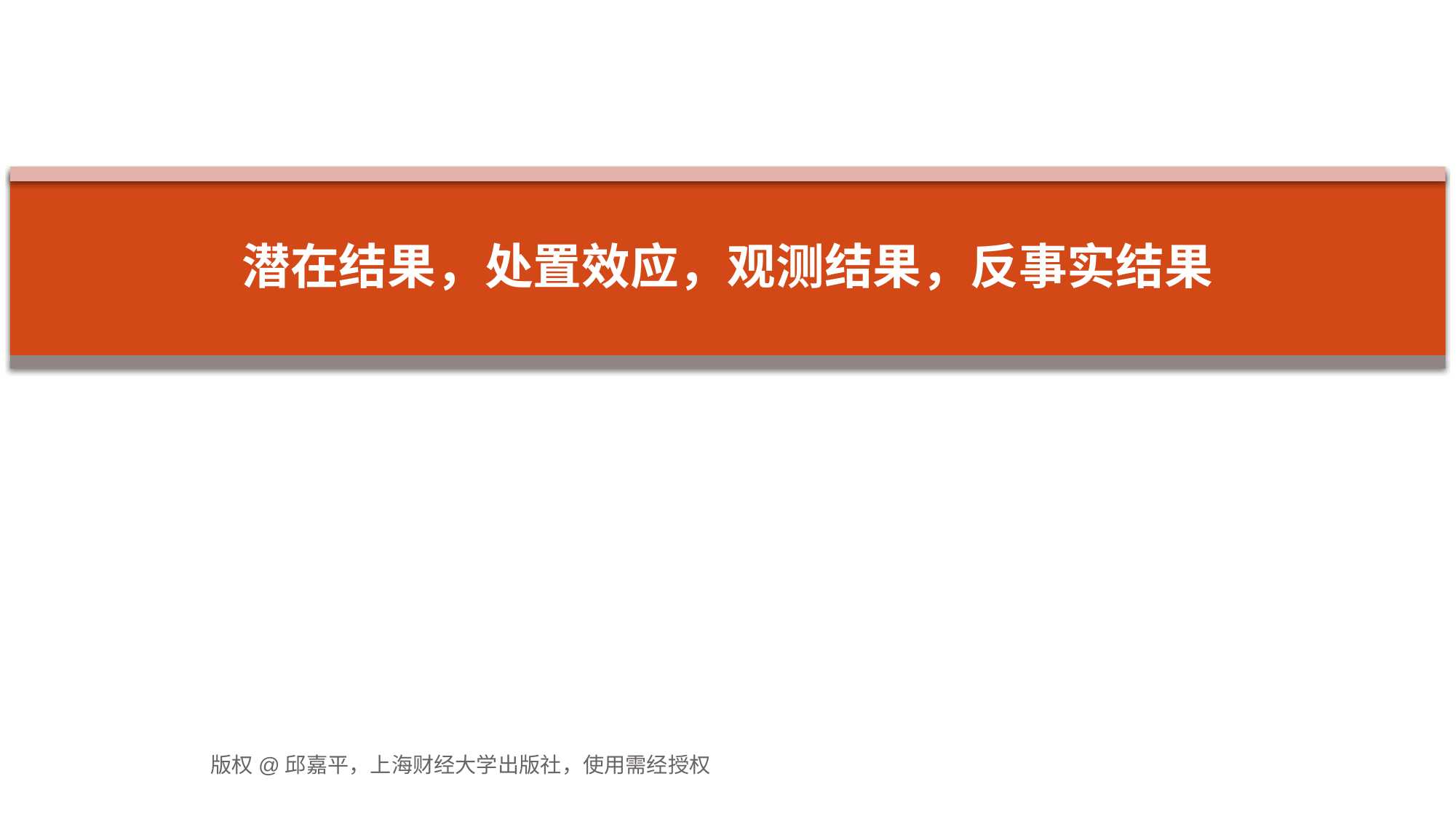

# 潜在结果，处置效应，观测结果，反事实结果

版权@邱嘉平，上海财经大学出版社，使用需经授权